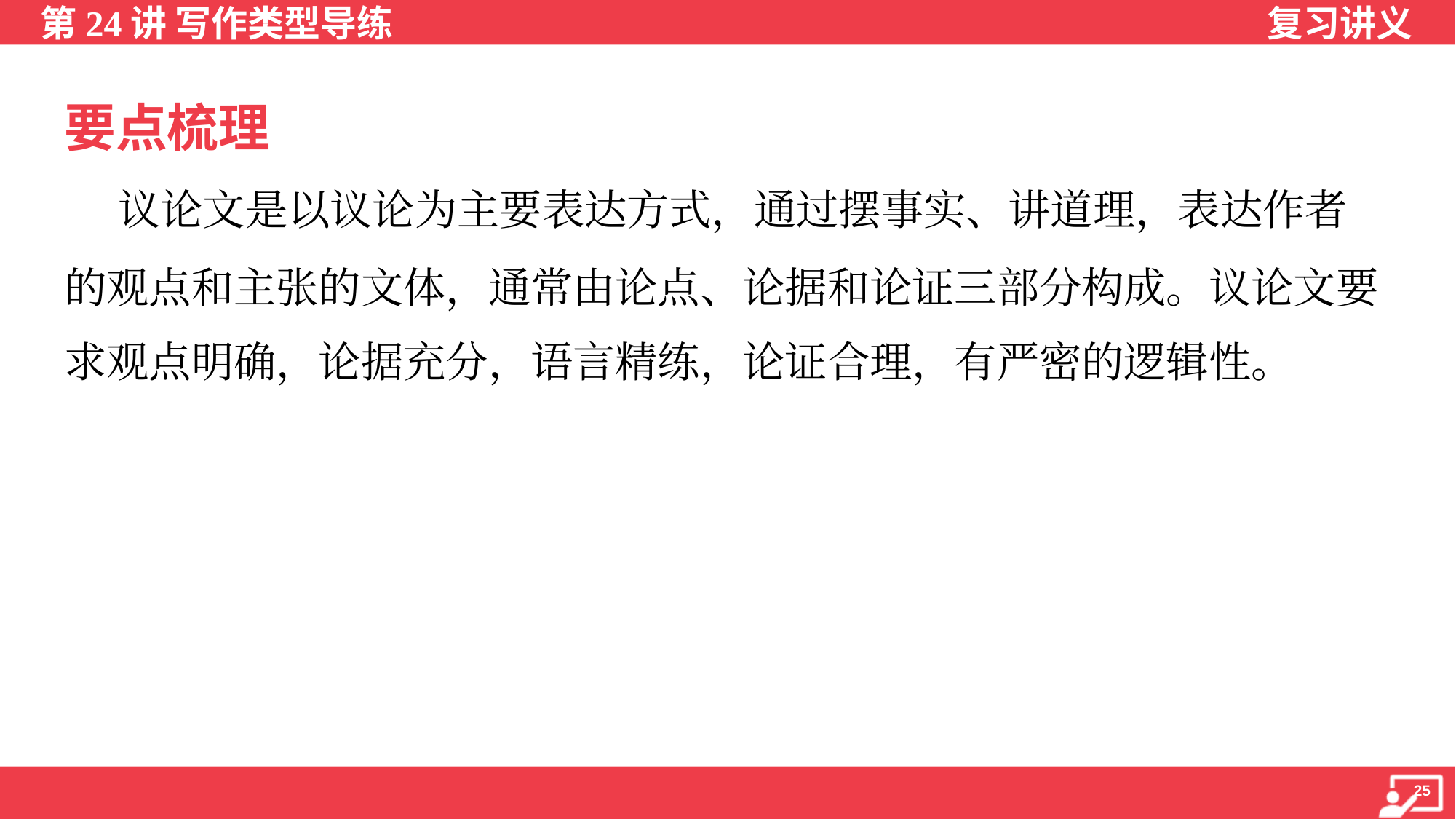

要点梳理
    议论文是以议论为主要表达方式，通过摆事实、讲道理，表达作者
的观点和主张的文体，通常由论点、论据和论证三部分构成。议论文要
求观点明确，论据充分，语言精练，论证合理，有严密的逻辑性。